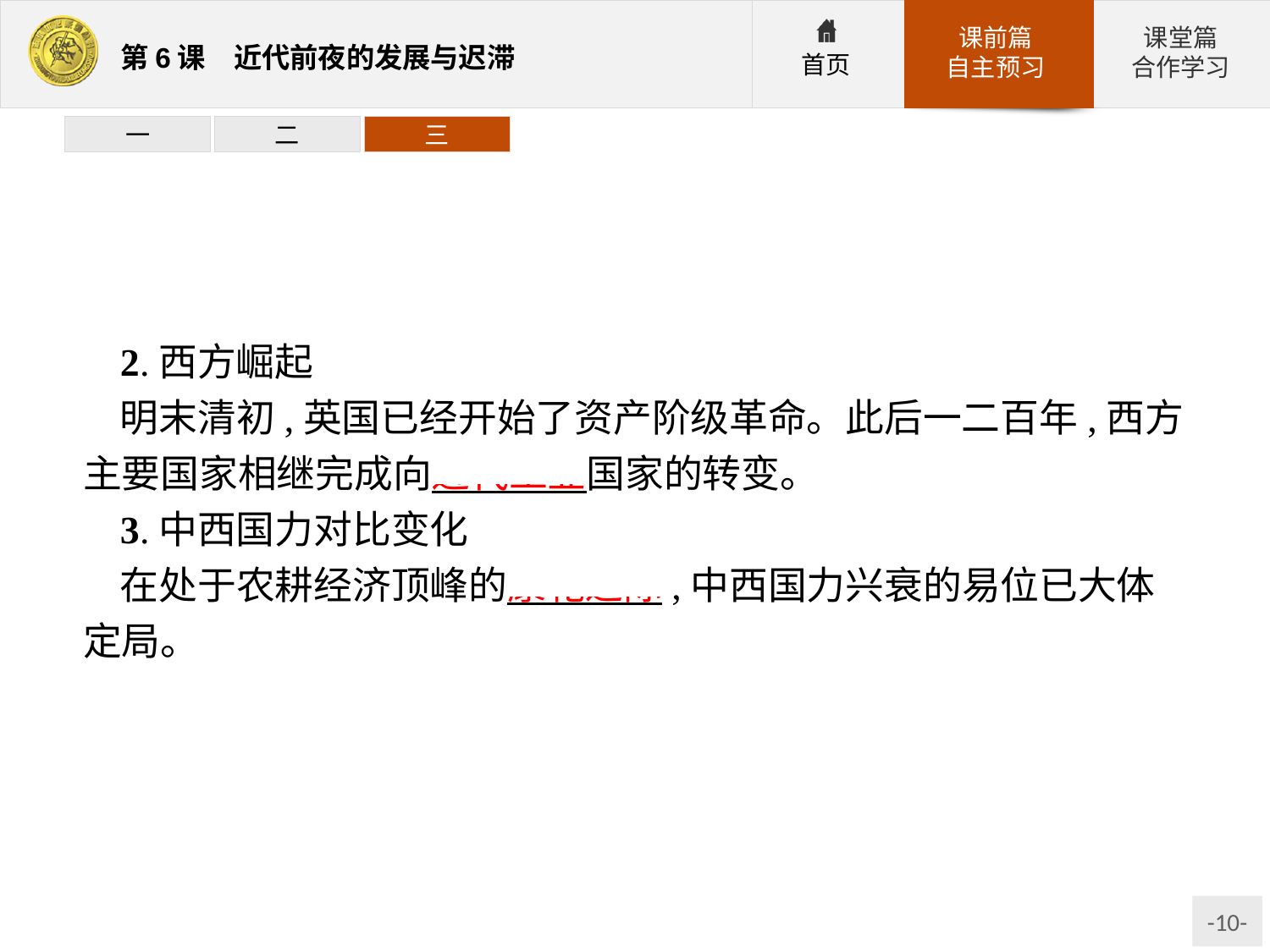

一
二
三
2.西方崛起
明末清初,英国已经开始了资产阶级革命。此后一二百年,西方主要国家相继完成向近代工业国家的转变。
3.中西国力对比变化
在处于农耕经济顶峰的康乾之际,中西国力兴衰的易位已大体定局。